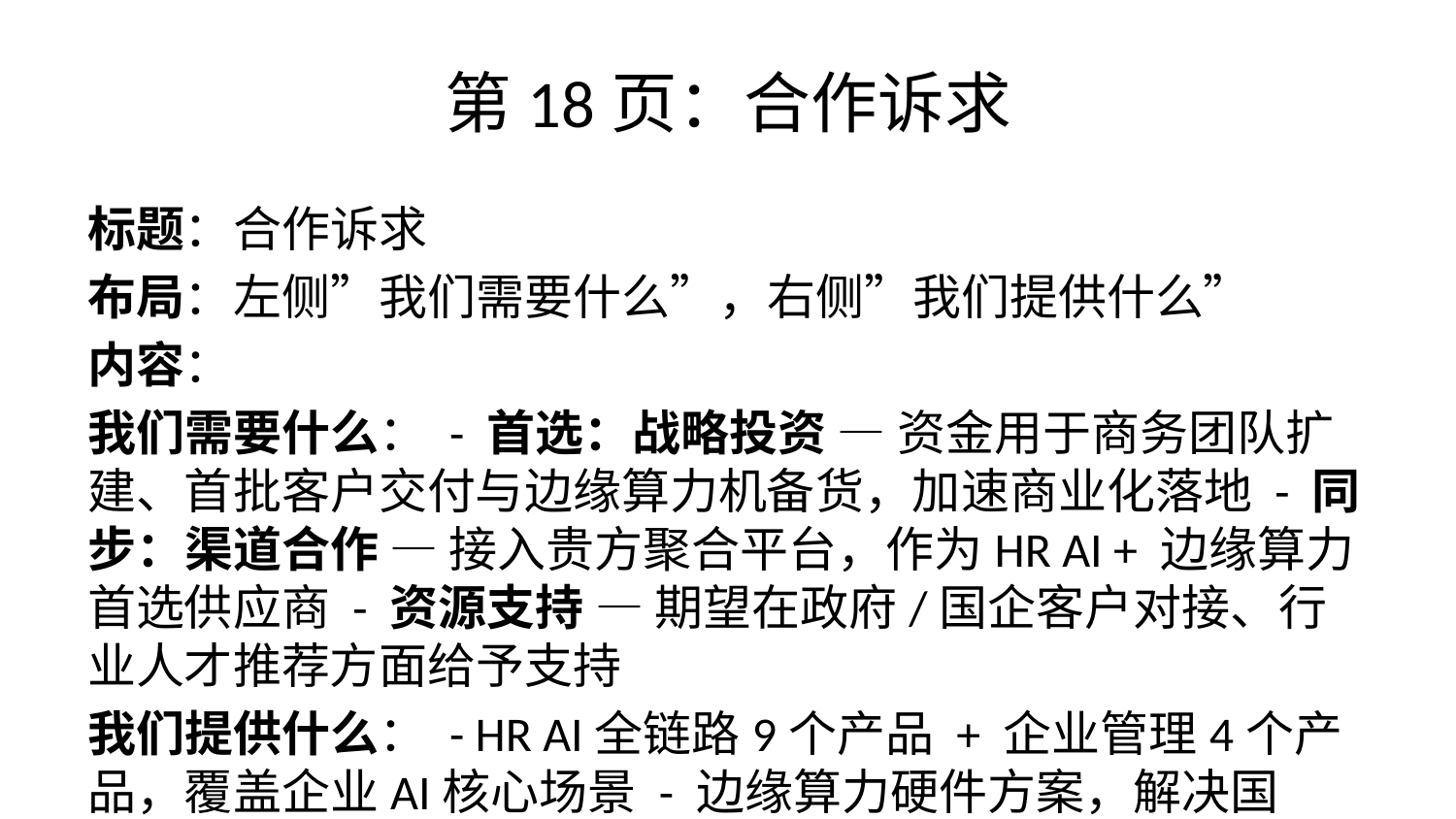

# 第18页：合作诉求
标题：合作诉求
布局：左侧”我们需要什么”，右侧”我们提供什么”
内容：
我们需要什么： - 首选：战略投资 — 资金用于商务团队扩建、首批客户交付与边缘算力机备货，加速商业化落地 - 同步：渠道合作 — 接入贵方聚合平台，作为HR AI + 边缘算力首选供应商 - 资源支持 — 期望在政府/国企客户对接、行业人才推荐方面给予支持
我们提供什么： - HR AI全链路9个产品 + 企业管理4个产品，覆盖企业AI核心场景 - 边缘算力硬件方案，解决国企/政府数据安全核心痛点 - GovAI政务场景适配能力，具备政府项目交付基础
结语： > 你们有客户和渠道，我们有产品和硬件。1+1 > 2。
视觉建议：左右对称布局，左侧用蓝色调（需求），右侧用绿色调（提供）。底部结语用大号品牌色字体居中，“1+1 > 2”特别放大